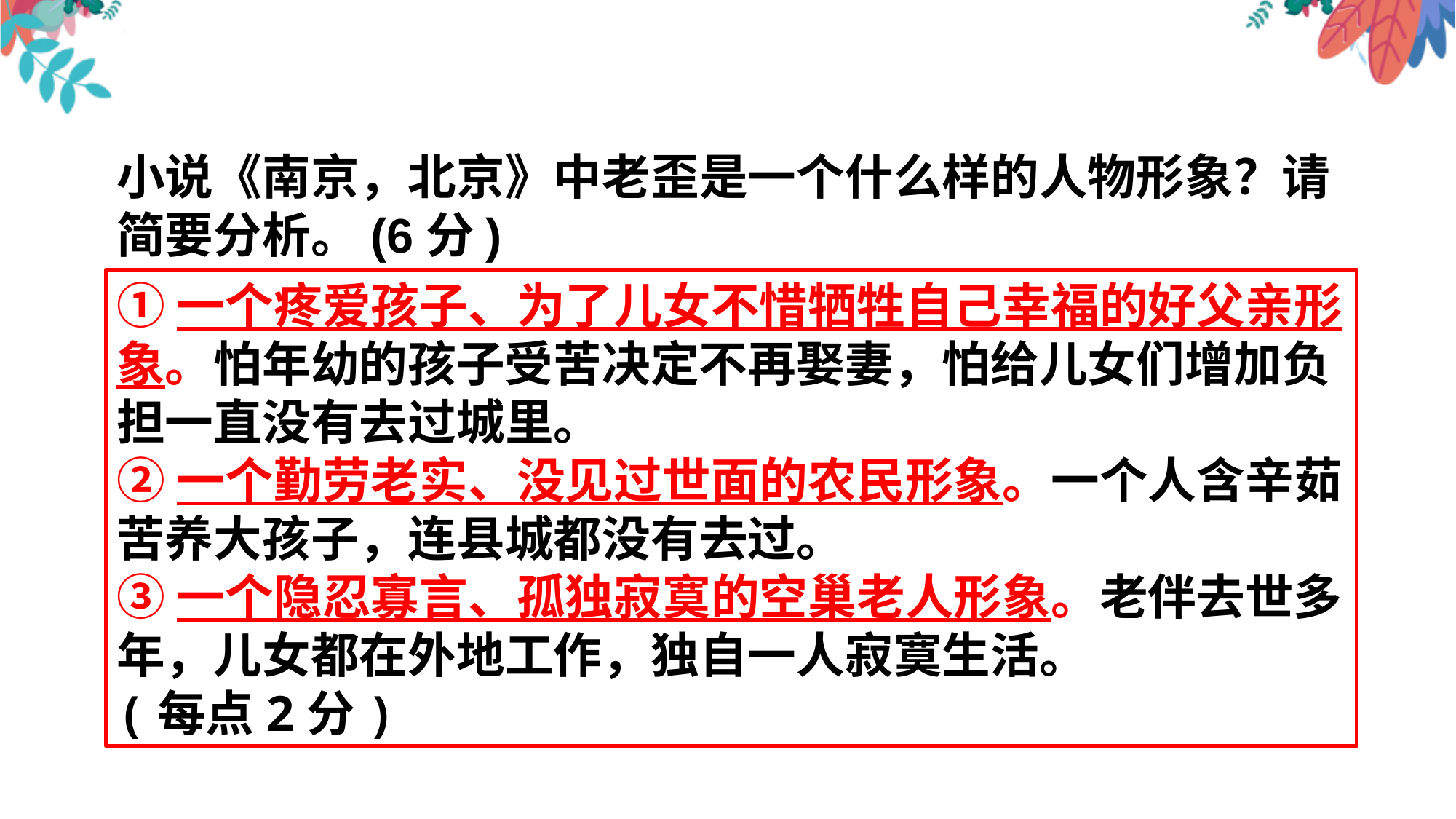

小说《南京，北京》中老歪是一个什么样的人物形象？请简要分析。(6分)
①一个疼爱孩子、为了儿女不惜牺牲自己幸福的好父亲形象。怕年幼的孩子受苦决定不再娶妻，怕给儿女们增加负担一直没有去过城里。
②一个勤劳老实、没见过世面的农民形象。一个人含辛茹苦养大孩子，连县城都没有去过。
③一个隐忍寡言、孤独寂寞的空巢老人形象。老伴去世多年，儿女都在外地工作，独自一人寂寞生活。
(每点2分)